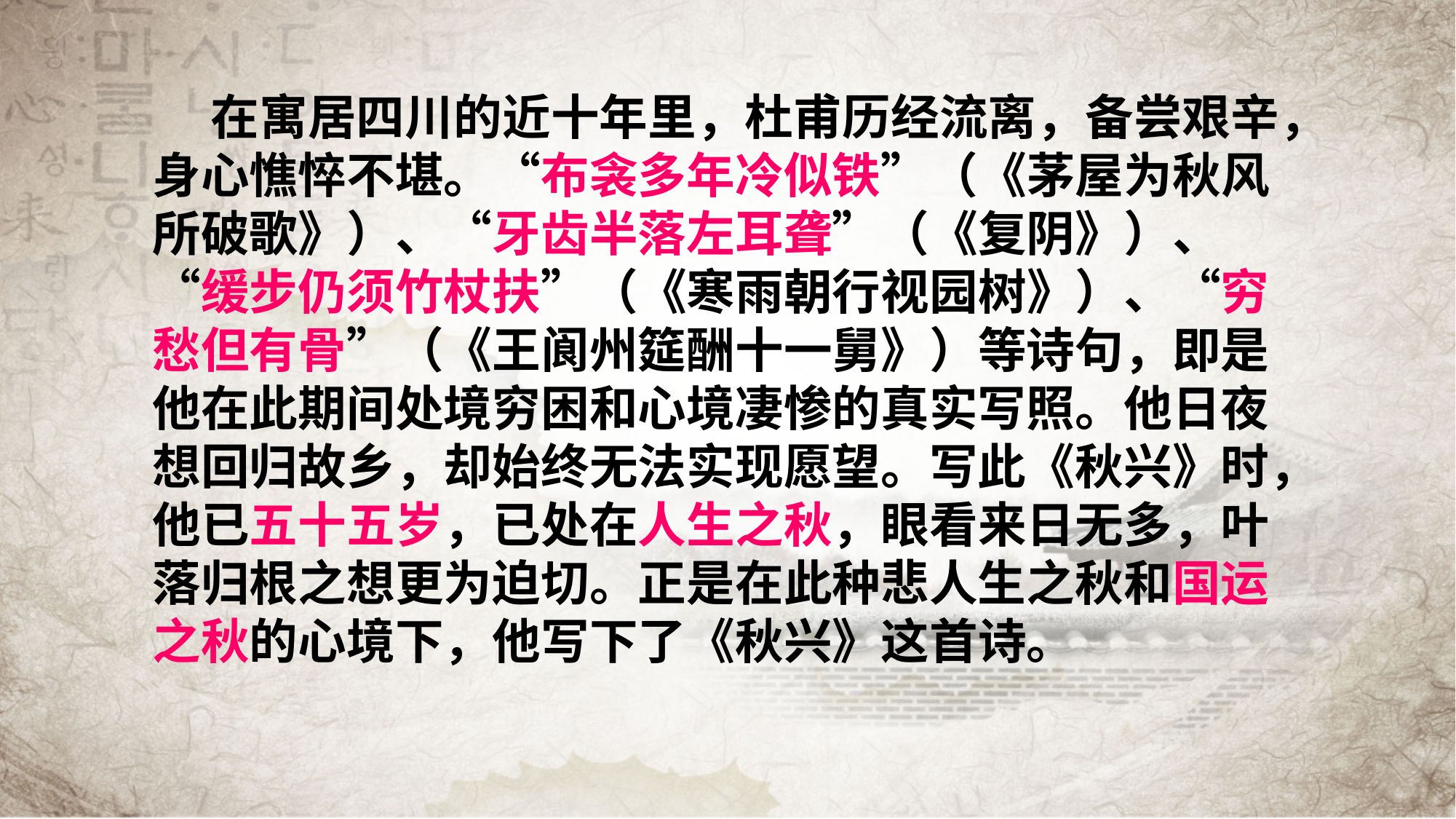

在寓居四川的近十年里，杜甫历经流离，备尝艰辛，身心憔悴不堪。“布衾多年冷似铁”（《茅屋为秋风所破歌》）、“牙齿半落左耳聋”（《复阴》）、“缓步仍须竹杖扶”（《寒雨朝行视园树》）、“穷愁但有骨”（《王阆州筵酬十一舅》）等诗句，即是他在此期间处境穷困和心境凄惨的真实写照。他日夜想回归故乡，却始终无法实现愿望。写此《秋兴》时，他已五十五岁，已处在人生之秋，眼看来日无多，叶落归根之想更为迫切。正是在此种悲人生之秋和国运之秋的心境下，他写下了《秋兴》这首诗。